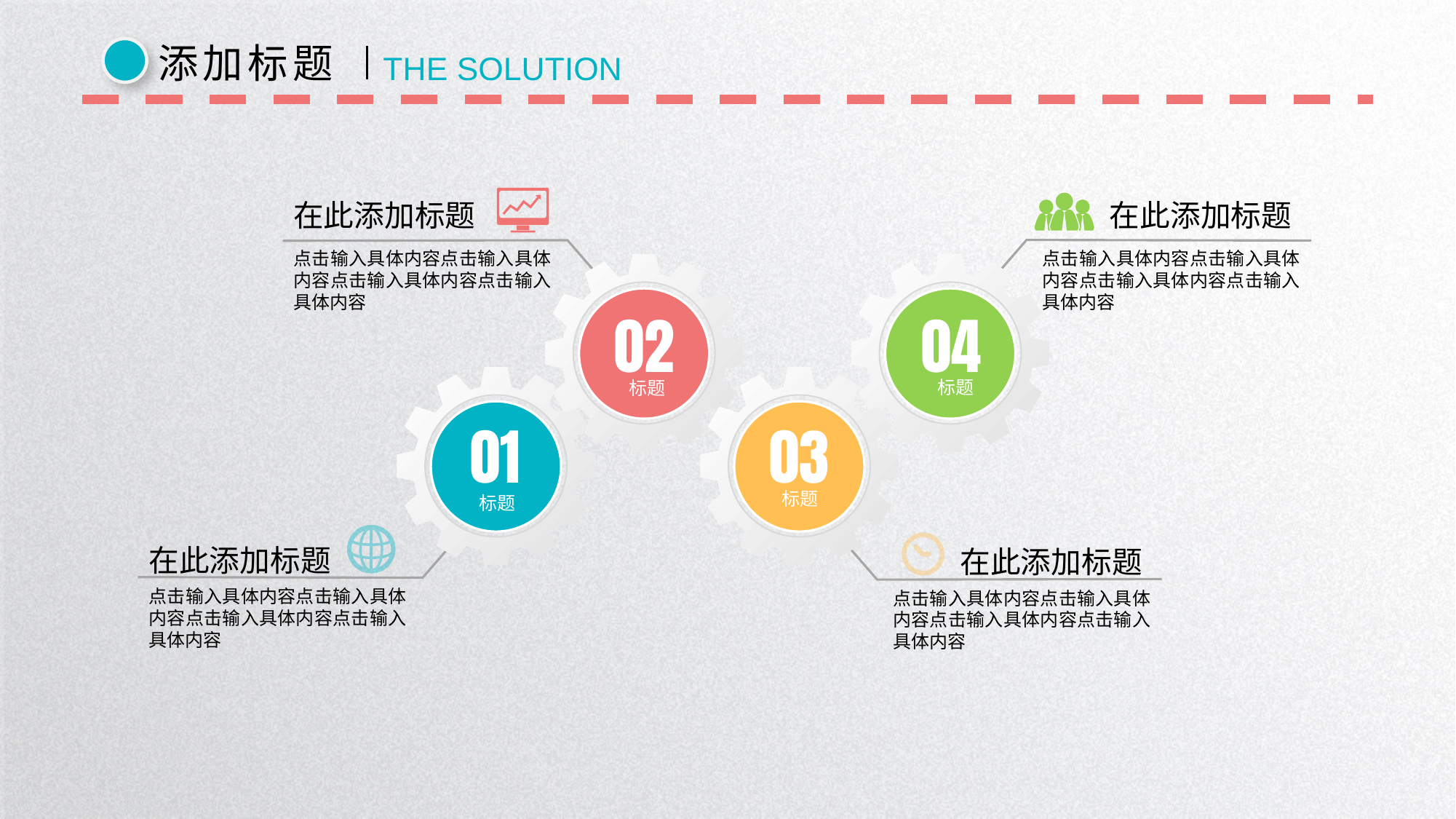

添加标题

THE SOLUTION

在此添加标题

点击输入具体内容点击输入具体内容点击输入具体内容点击输入具体内容
在此添加标题

点击输入具体内容点击输入具体内容点击输入具体内容点击输入具体内容

02
标题
04
标题

01
标题
03
标题

点击输入具体内容点击输入具体内容点击输入具体内容点击输入具体内容
在此添加标题

点击输入具体内容点击输入具体内容点击输入具体内容点击输入具体内容
在此添加标题

延时符